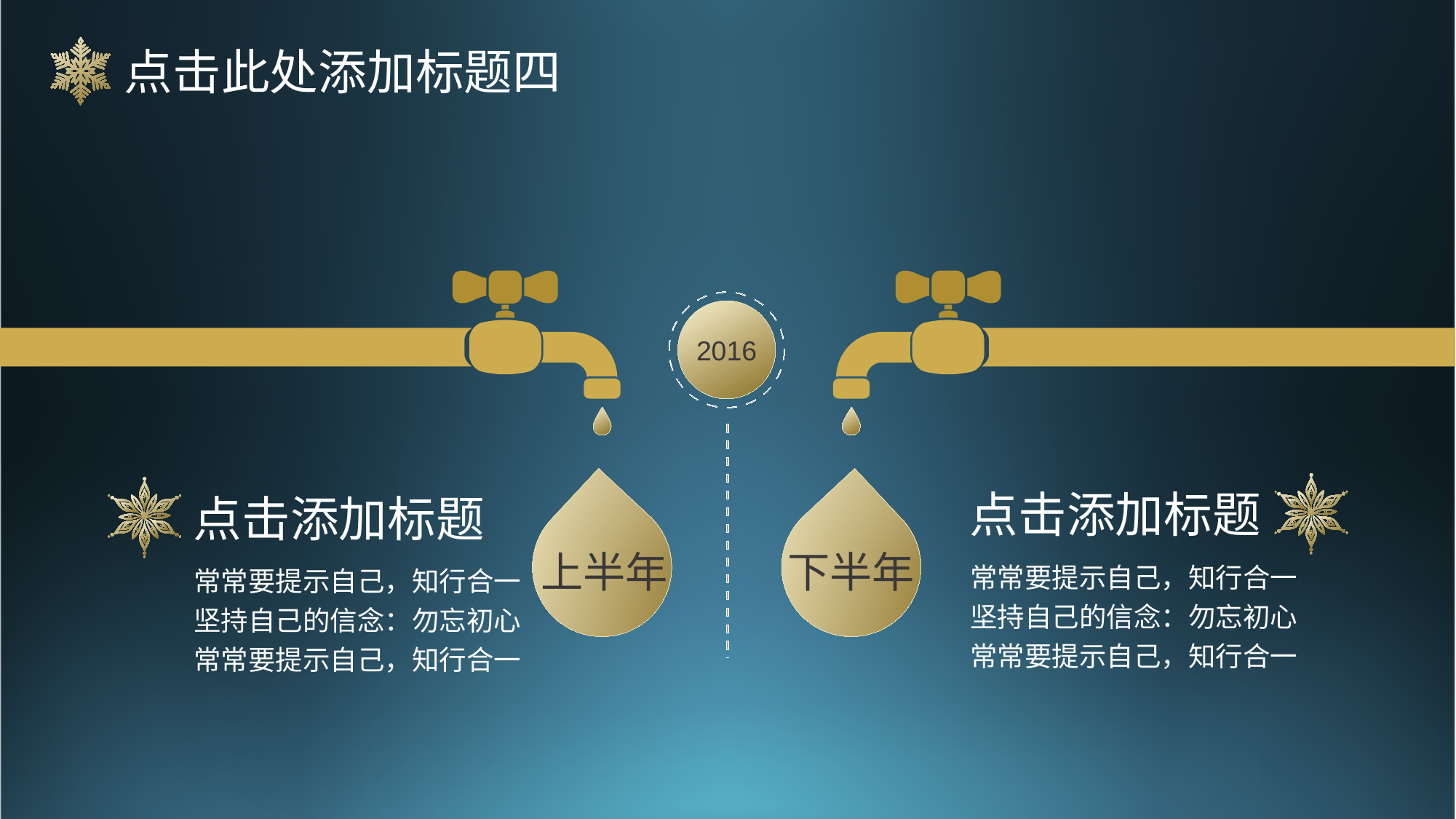

点击此处添加标题四

2016

点击添加标题
点击添加标题

上半年
下半年
常常要提示自己，知行合一
坚持自己的信念：勿忘初心
常常要提示自己，知行合一
常常要提示自己，知行合一
坚持自己的信念：勿忘初心
常常要提示自己，知行合一